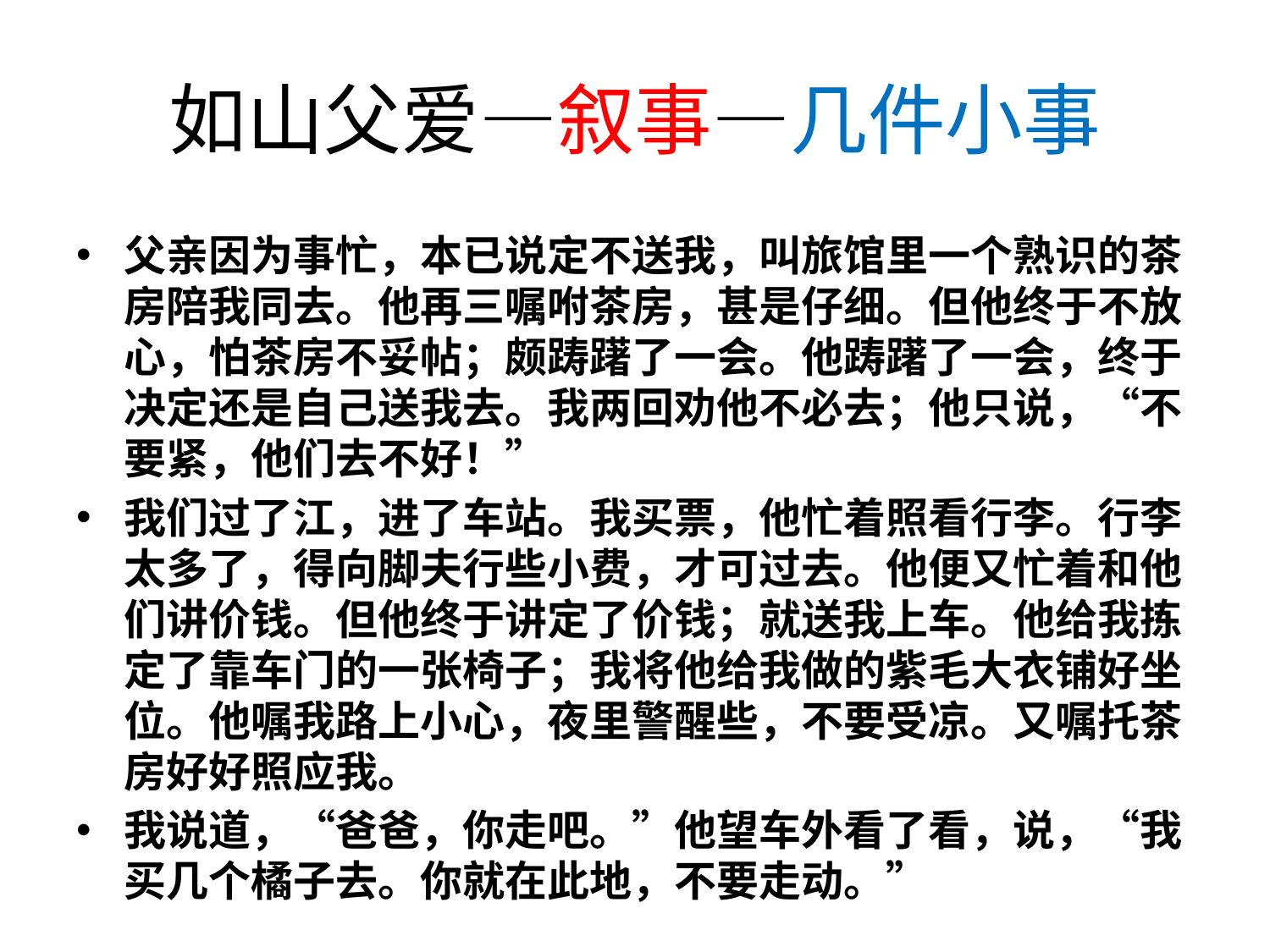

# 如山父爱—叙事—几件小事
父亲因为事忙，本已说定不送我，叫旅馆里一个熟识的茶房陪我同去。他再三嘱咐茶房，甚是仔细。但他终于不放心，怕茶房不妥帖；颇踌躇了一会。他踌躇了一会，终于决定还是自己送我去。我两回劝他不必去；他只说，“不要紧，他们去不好！”
我们过了江，进了车站。我买票，他忙着照看行李。行李太多了，得向脚夫行些小费，才可过去。他便又忙着和他们讲价钱。但他终于讲定了价钱；就送我上车。他给我拣定了靠车门的一张椅子；我将他给我做的紫毛大衣铺好坐位。他嘱我路上小心，夜里警醒些，不要受凉。又嘱托茶房好好照应我。
我说道，“爸爸，你走吧。”他望车外看了看，说，“我买几个橘子去。你就在此地，不要走动。”